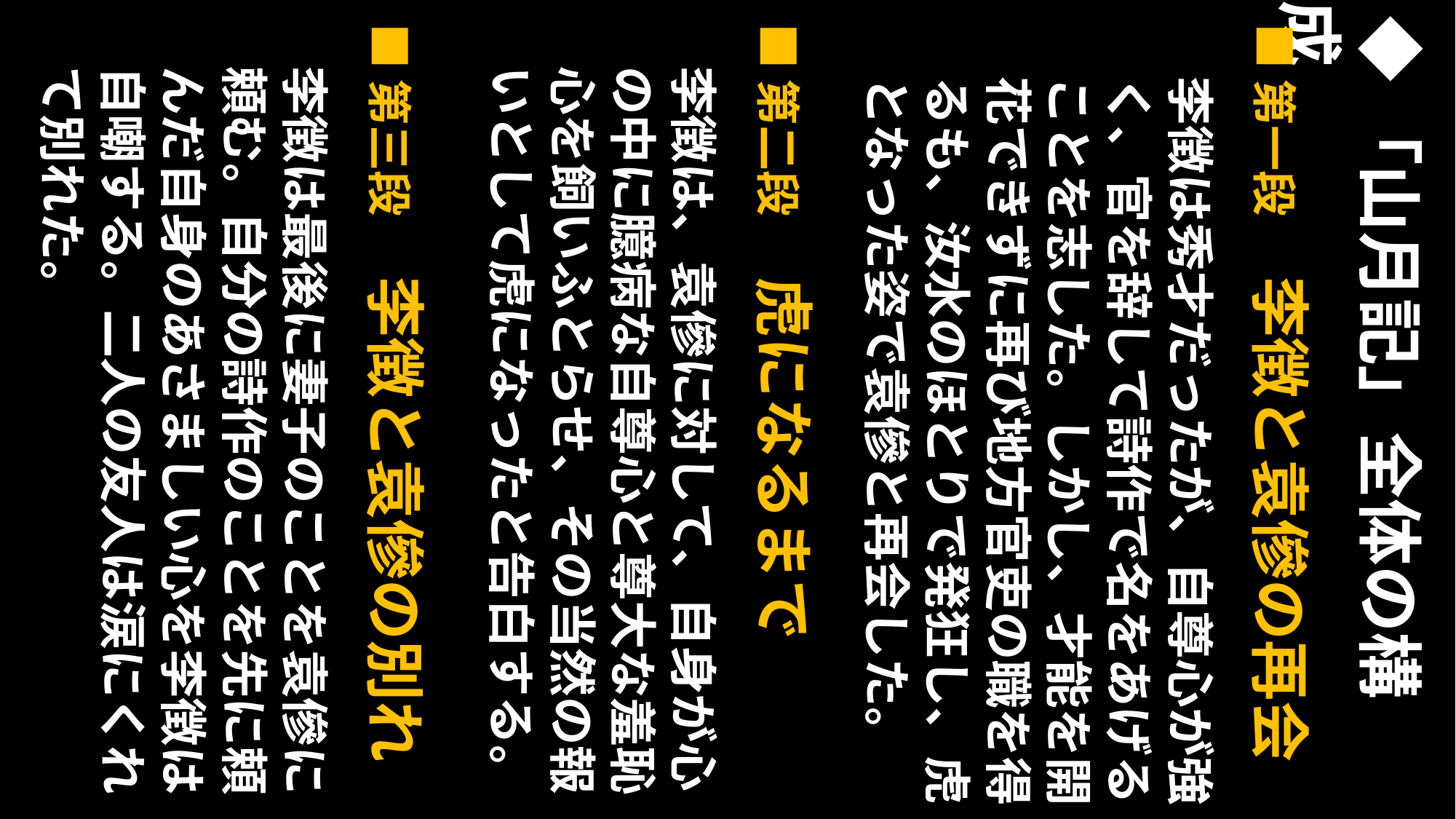

◆「山月記」全体の構成
■第三段　李徴と袁傪の別れ

李徴は最後に妻子のことを袁傪に頼む。自分の詩作のことを先に頼んだ自身のあさましい心を李徴は自嘲する。二人の友人は涙にくれて別れた。
■第二段　虎になるまで

李徴は、袁傪に対して、自身が心の中に臆病な自尊心と尊大な羞恥心を飼いふとらせ、その当然の報いとして虎になったと告白する。
■第一段　李徴と袁傪の再会

李徴は秀才だったが、自尊心が強く、官を辞して詩作で名をあげることを志した。しかし、才能を開花できずに再び地方官吏の職を得るも、汝水のほとりで発狂し、虎となった姿で袁傪と再会した。